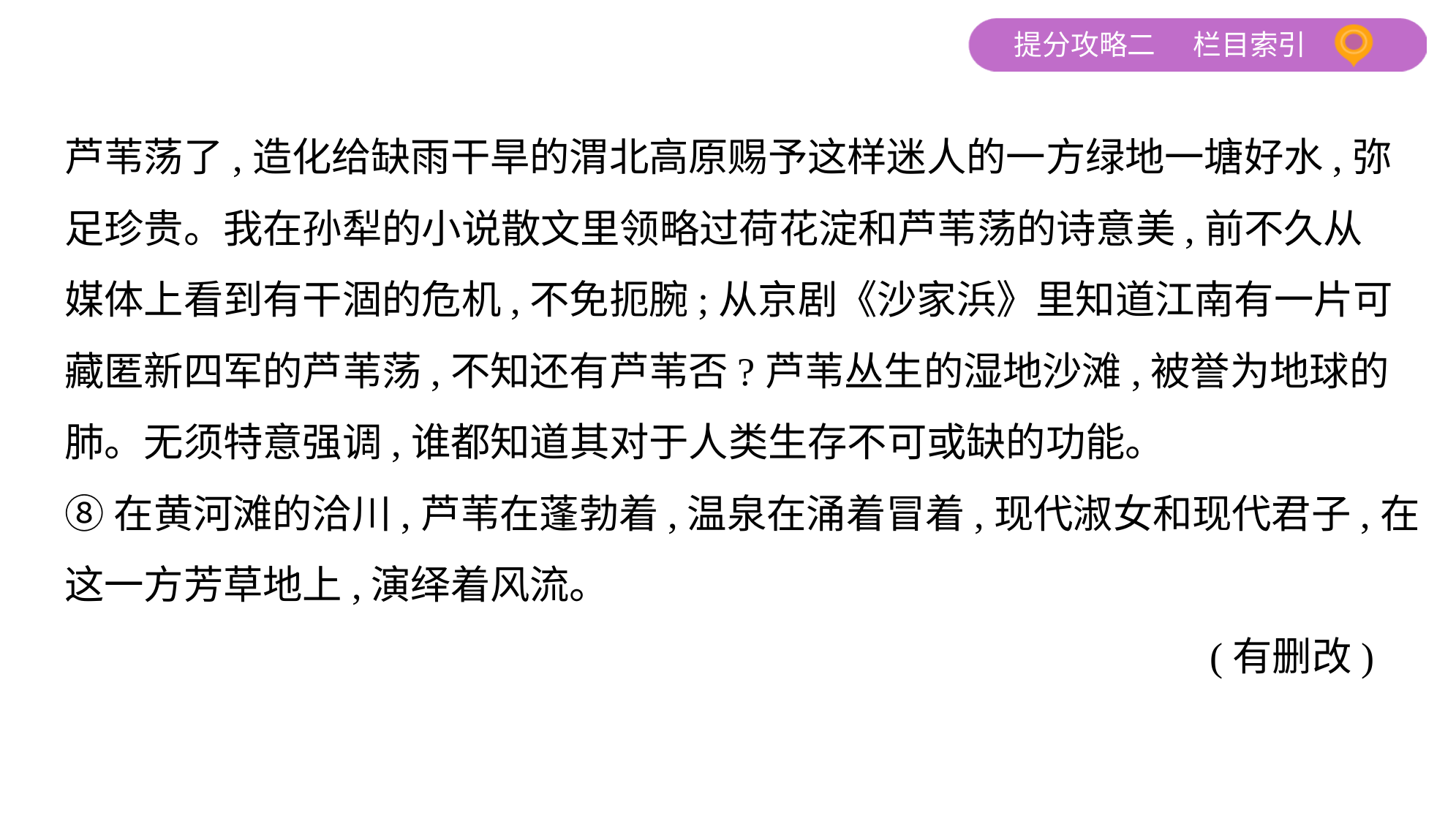

芦苇荡了,造化给缺雨干旱的渭北高原赐予这样迷人的一方绿地一塘好水,弥
足珍贵。我在孙犁的小说散文里领略过荷花淀和芦苇荡的诗意美,前不久从
媒体上看到有干涸的危机,不免扼腕;从京剧《沙家浜》里知道江南有一片可
藏匿新四军的芦苇荡,不知还有芦苇否?芦苇丛生的湿地沙滩,被誉为地球的
肺。无须特意强调,谁都知道其对于人类生存不可或缺的功能。
⑧在黄河滩的洽川,芦苇在蓬勃着,温泉在涌着冒着,现代淑女和现代君子,在
这一方芳草地上,演绎着风流。
                                                                                                                    (有删改)